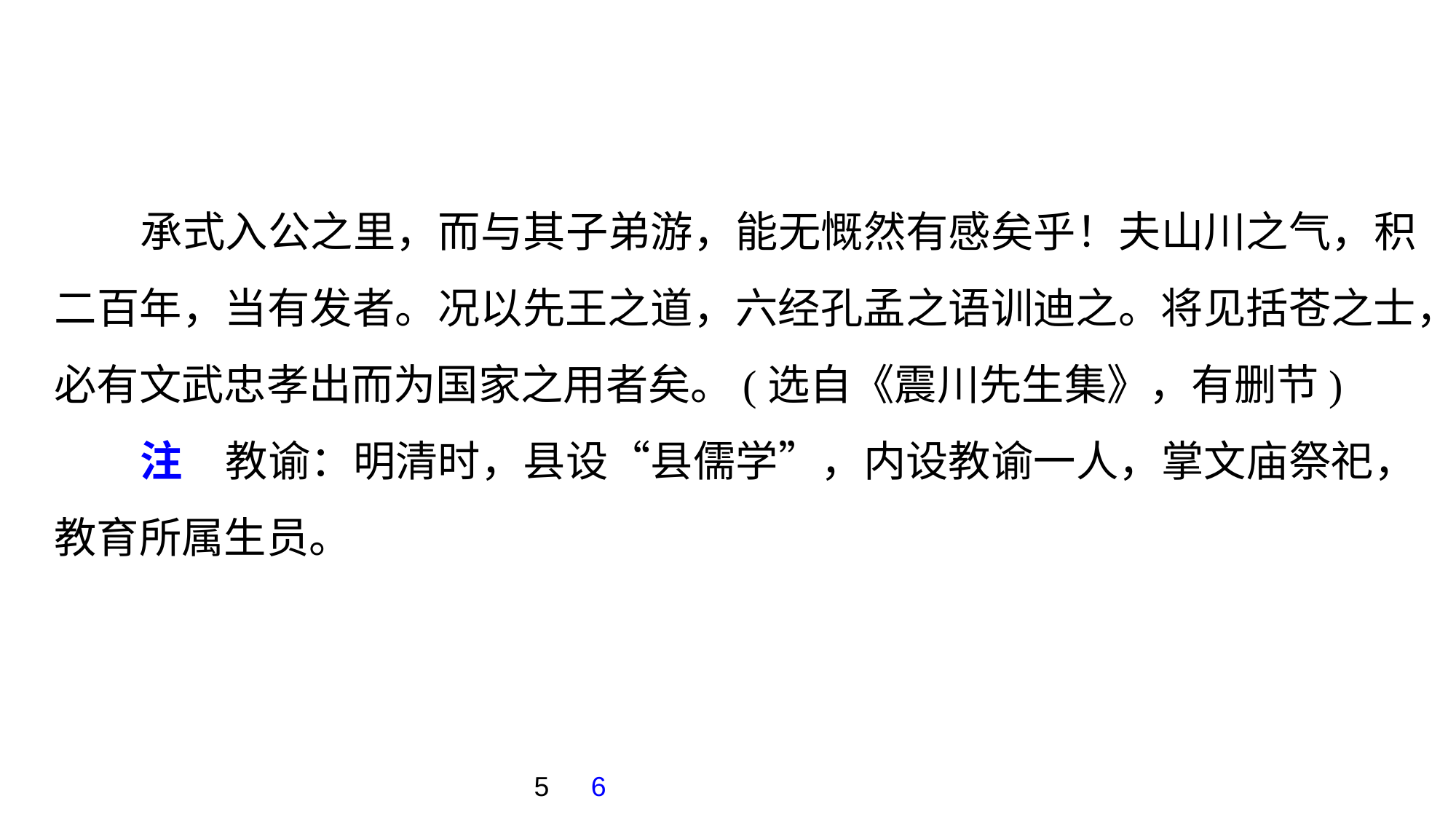

承式入公之里，而与其子弟游，能无慨然有感矣乎！夫山川之气，积二百年，当有发者。况以先王之道，六经孔孟之语训迪之。将见括苍之士，必有文武忠孝出而为国家之用者矣。(选自《震川先生集》，有删节)
注　教谕：明清时，县设“县儒学”，内设教谕一人，掌文庙祭祀，教育所属生员。
5
6